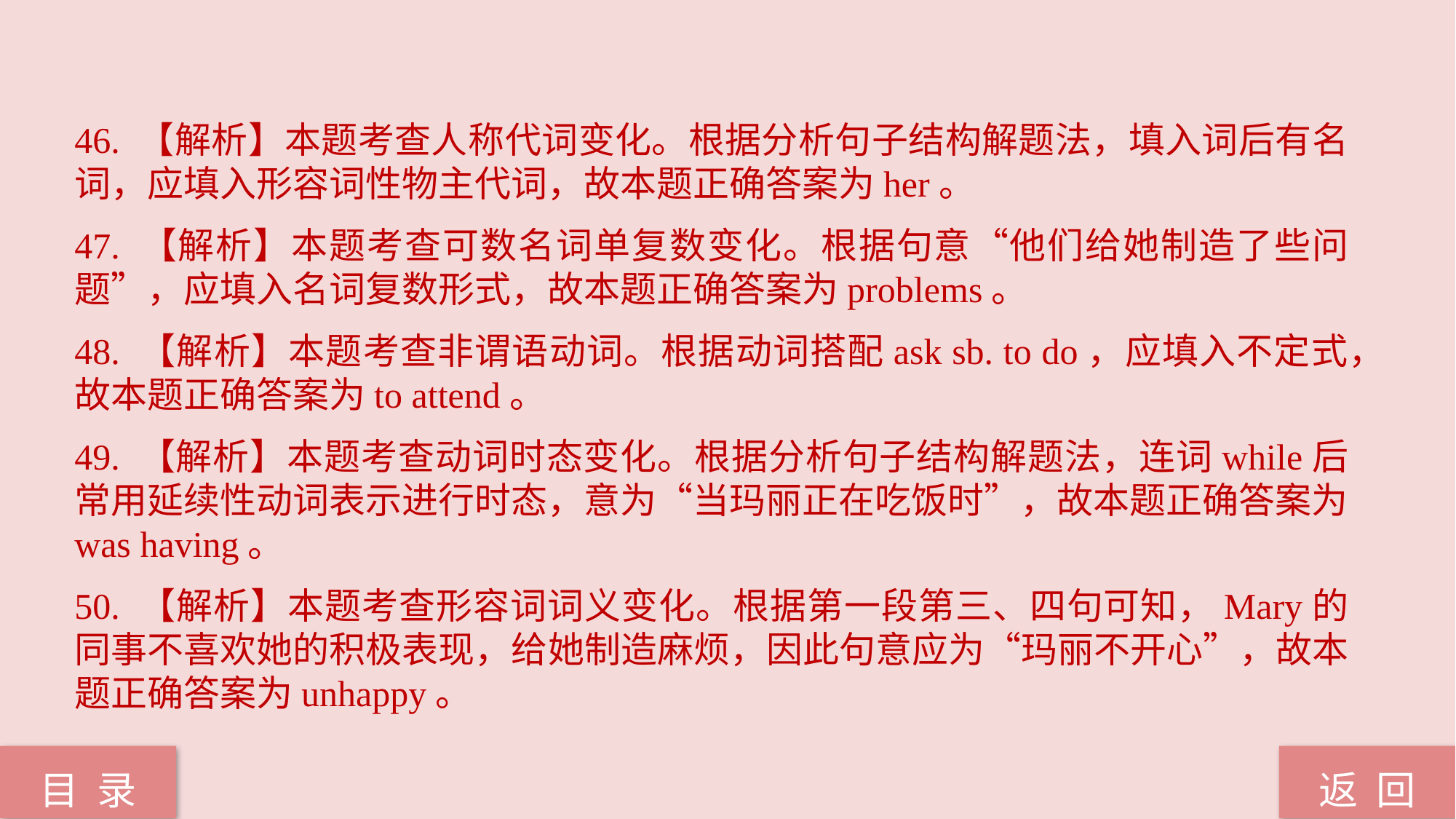

46. 【解析】本题考查人称代词变化。根据分析句子结构解题法，填入词后有名词，应填入形容词性物主代词，故本题正确答案为her。
47. 【解析】本题考查可数名词单复数变化。根据句意“他们给她制造了些问题”，应填入名词复数形式，故本题正确答案为problems。
48. 【解析】本题考查非谓语动词。根据动词搭配ask sb. to do，应填入不定式，故本题正确答案为to attend。
49. 【解析】本题考查动词时态变化。根据分析句子结构解题法，连词while后常用延续性动词表示进行时态，意为“当玛丽正在吃饭时”，故本题正确答案为was having。
50. 【解析】本题考查形容词词义变化。根据第一段第三、四句可知，Mary的同事不喜欢她的积极表现，给她制造麻烦，因此句意应为“玛丽不开心”，故本题正确答案为unhappy。
返  回